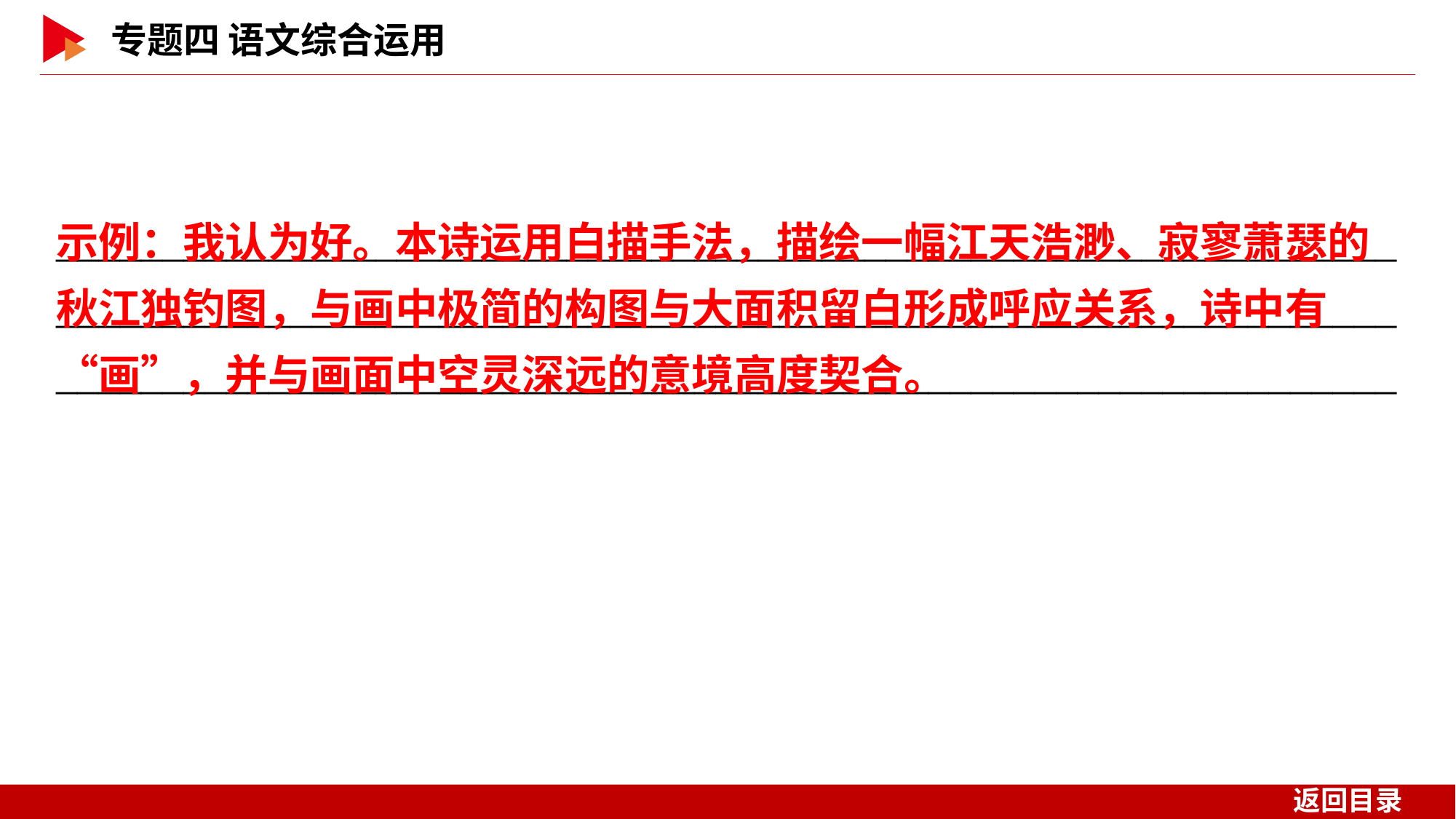

_____________________________________________________________________________________________________________________________________________________________________________________________
示例：我认为好。本诗运用白描手法，描绘一幅江天浩渺、寂寥萧瑟的秋江独钓图，与画中极简的构图与大面积留白形成呼应关系，诗中有“画”，并与画面中空灵深远的意境高度契合。